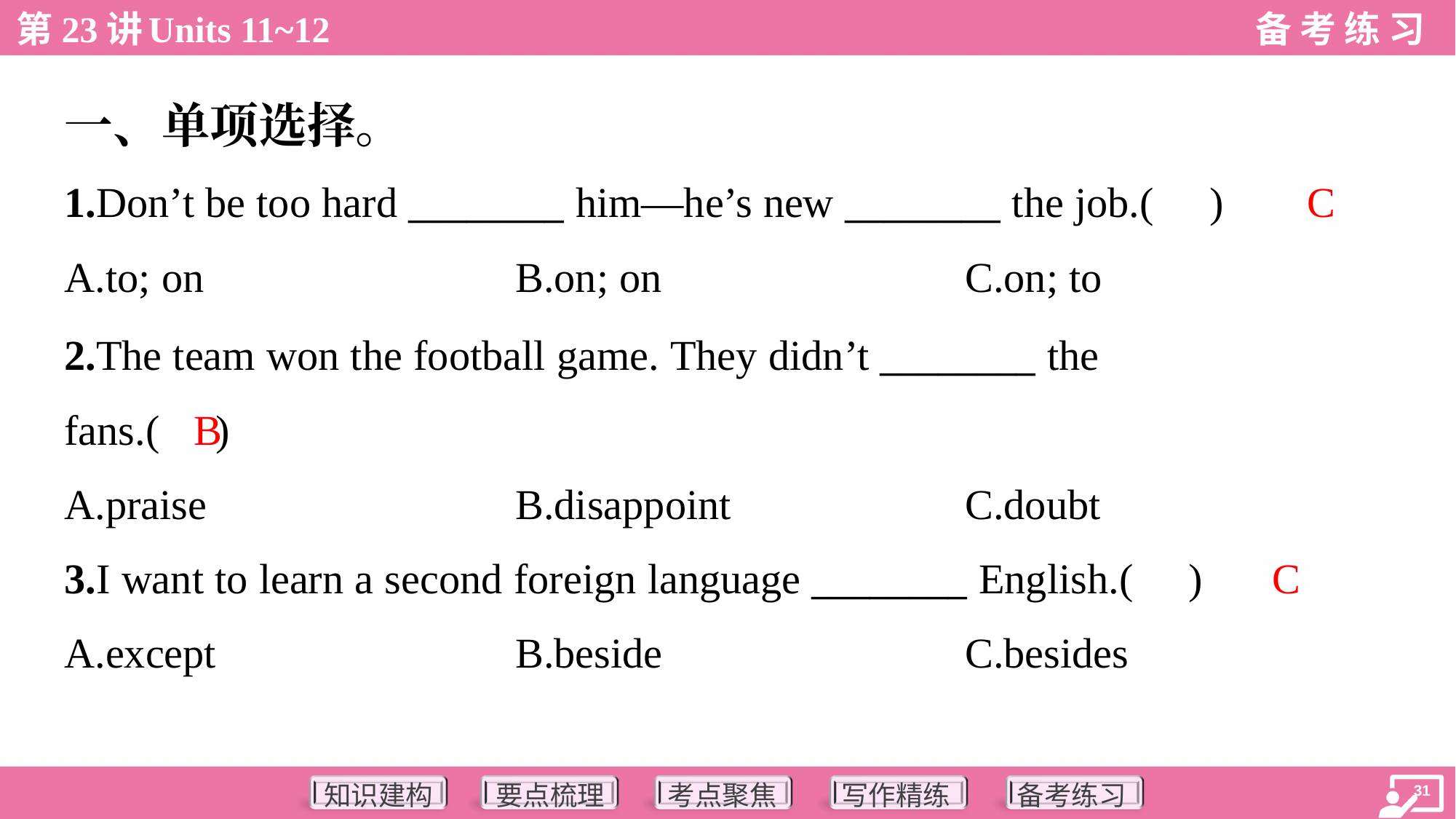

一、单项选择。
C
1.Don’t be too hard ________ him—he’s new ________ the job.(     )
A.to; on	B.on; on	C.on; to
2.The team won the football game. They didn’t ________ the
fans.(     )
B
A.praise	B.disappoint	C.doubt
C
3.I want to learn a second foreign language ________ English.(     )
A.except	B.beside	C.besides